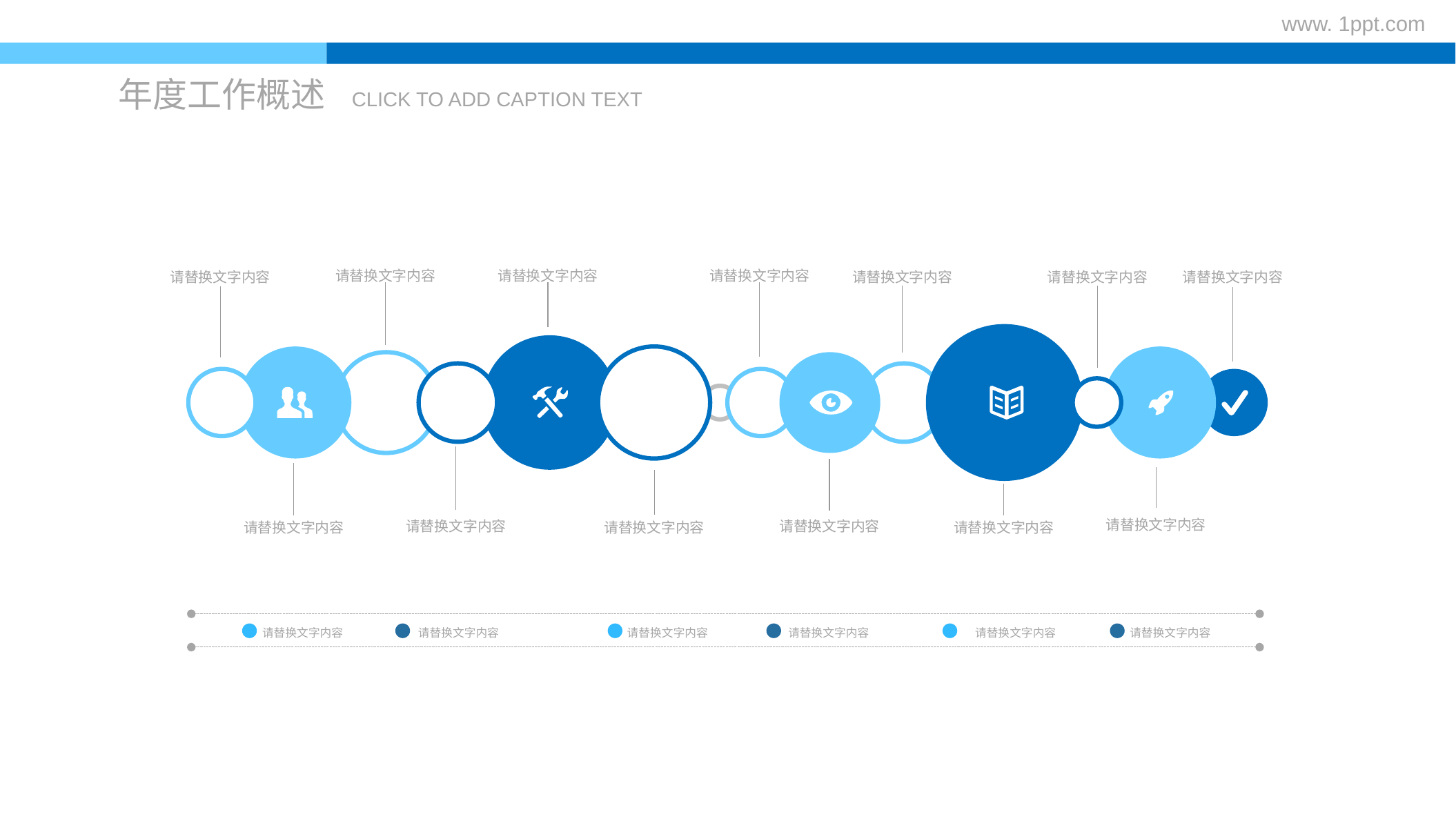

www. 1ppt.com

年度工作概述
CLICK TO ADD CAPTION TEXT
请替换文字内容
请替换文字内容
请替换文字内容
请替换文字内容
请替换文字内容
请替换文字内容
请替换文字内容

请替换文字内容
请替换文字内容
请替换文字内容
请替换文字内容
请替换文字内容
请替换文字内容
请替换文字内容

请替换文字内容

请替换文字内容

请替换文字内容

请替换文字内容

请替换文字内容